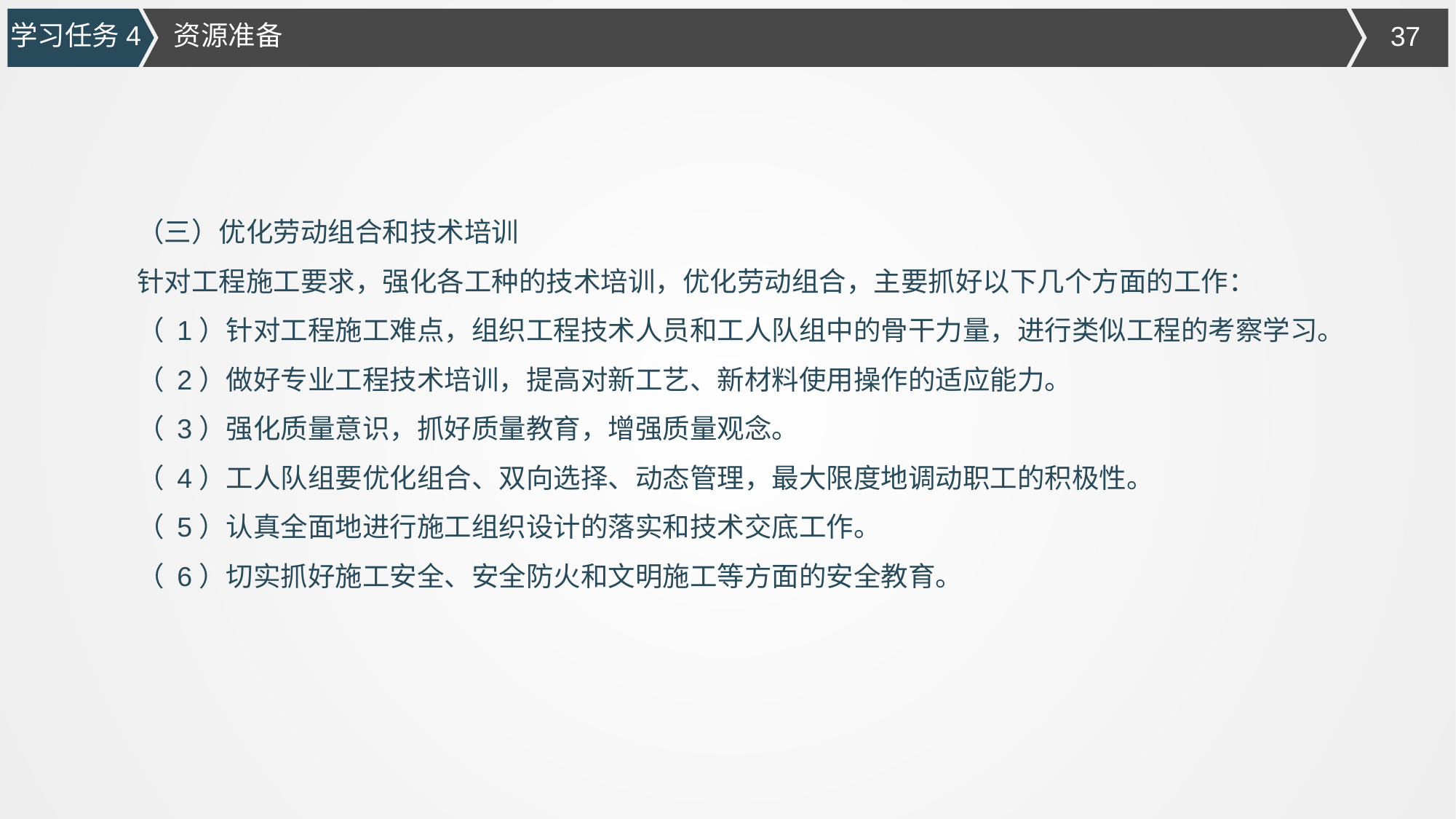

学习任务4
资源准备

（三）优化劳动组合和技术培训
针对工程施工要求，强化各工种的技术培训，优化劳动组合，主要抓好以下几个方面的工作：
（ 1）针对工程施工难点，组织工程技术人员和工人队组中的骨干力量，进行类似工程的考察学习。
（ 2）做好专业工程技术培训，提高对新工艺、新材料使用操作的适应能力。
（ 3）强化质量意识，抓好质量教育，增强质量观念。
（ 4）工人队组要优化组合、双向选择、动态管理，最大限度地调动职工的积极性。
（ 5）认真全面地进行施工组织设计的落实和技术交底工作。
（ 6）切实抓好施工安全、安全防火和文明施工等方面的安全教育。